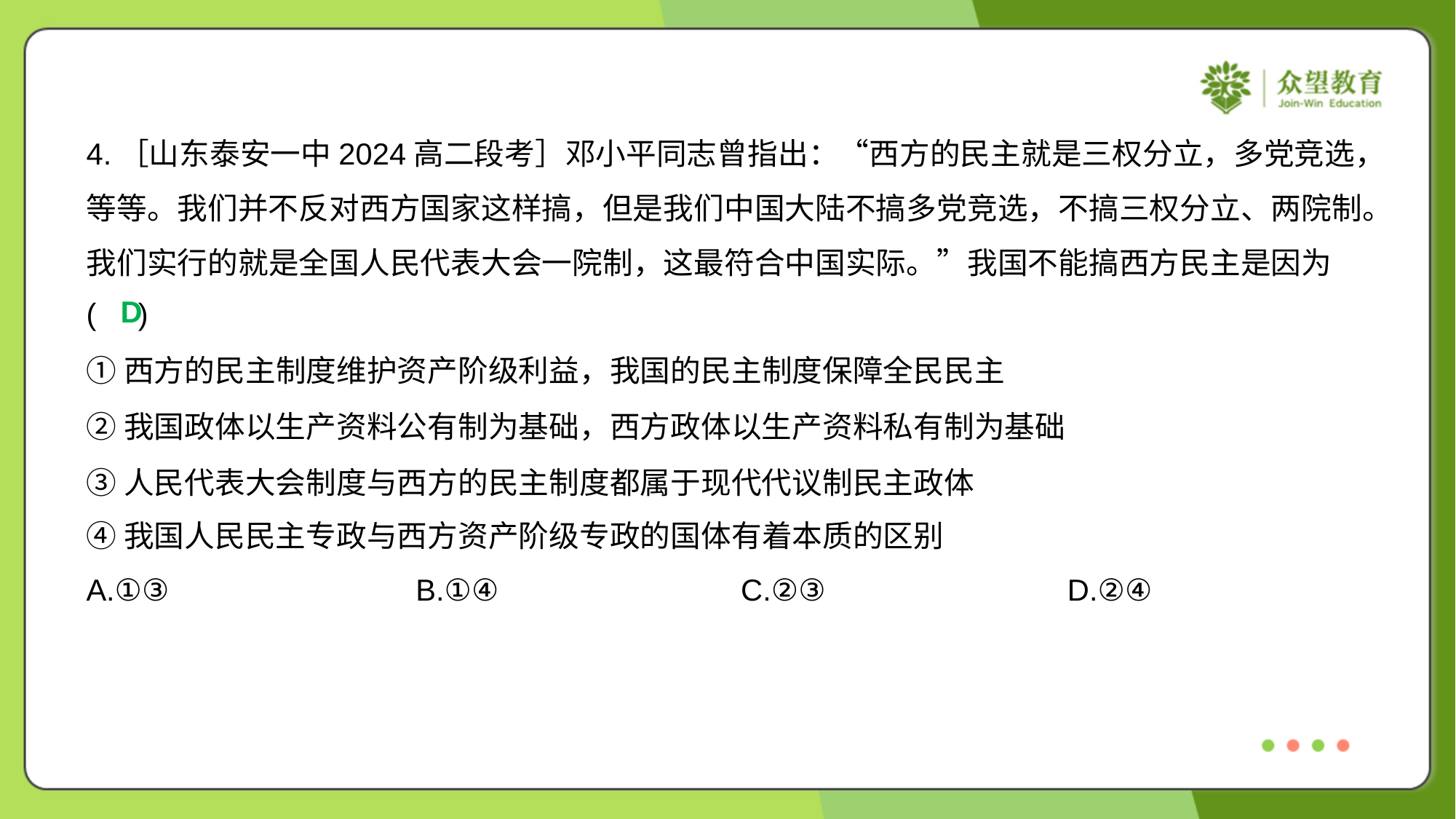

4.［山东泰安一中2024高二段考］邓小平同志曾指出：“西方的民主就是三权分立，多党竞选，
等等。我们并不反对西方国家这样搞，但是我们中国大陆不搞多党竞选，不搞三权分立、两院制。
我们实行的就是全国人民代表大会一院制，这最符合中国实际。”我国不能搞西方民主是因为
(     )
D
①西方的民主制度维护资产阶级利益，我国的民主制度保障全民民主
②我国政体以生产资料公有制为基础，西方政体以生产资料私有制为基础
③人民代表大会制度与西方的民主制度都属于现代代议制民主政体
④我国人民民主专政与西方资产阶级专政的国体有着本质的区别
A.①③	B.①④	C.②③	D.②④